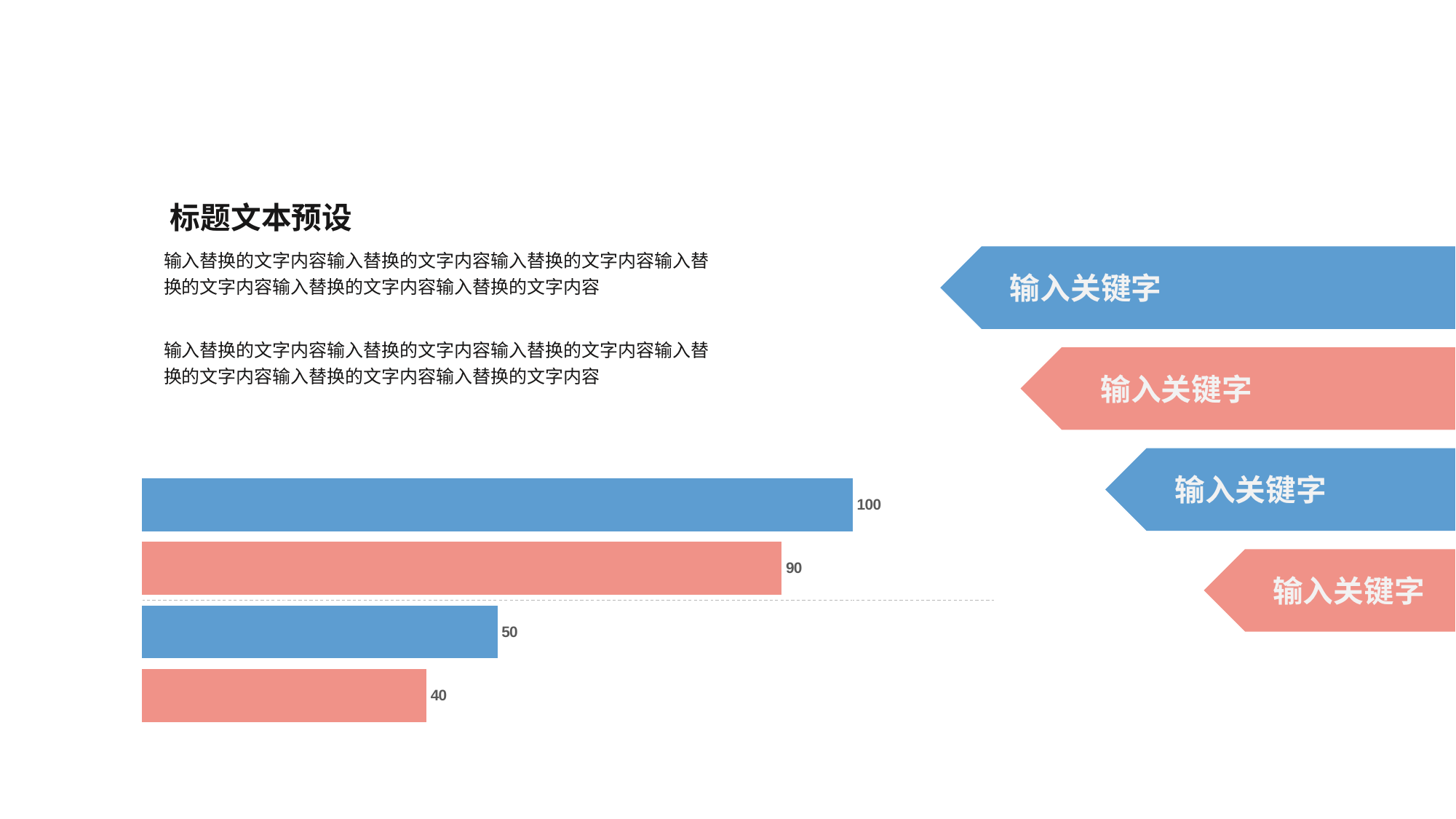

标题文本预设
输入替换的文字内容输入替换的文字内容输入替换的文字内容输入替换的文字内容输入替换的文字内容输入替换的文字内容

输入关键字
输入替换的文字内容输入替换的文字内容输入替换的文字内容输入替换的文字内容输入替换的文字内容输入替换的文字内容

输入关键字

输入关键字

### Chart

| Category | 类别 1 | 类别 2 | 类别 3 | 类别 4 |
|---|---|---|---|---|
| 项目 1 | 100.0 | 90.0 | 50.0 | 40.0 |
输入关键字